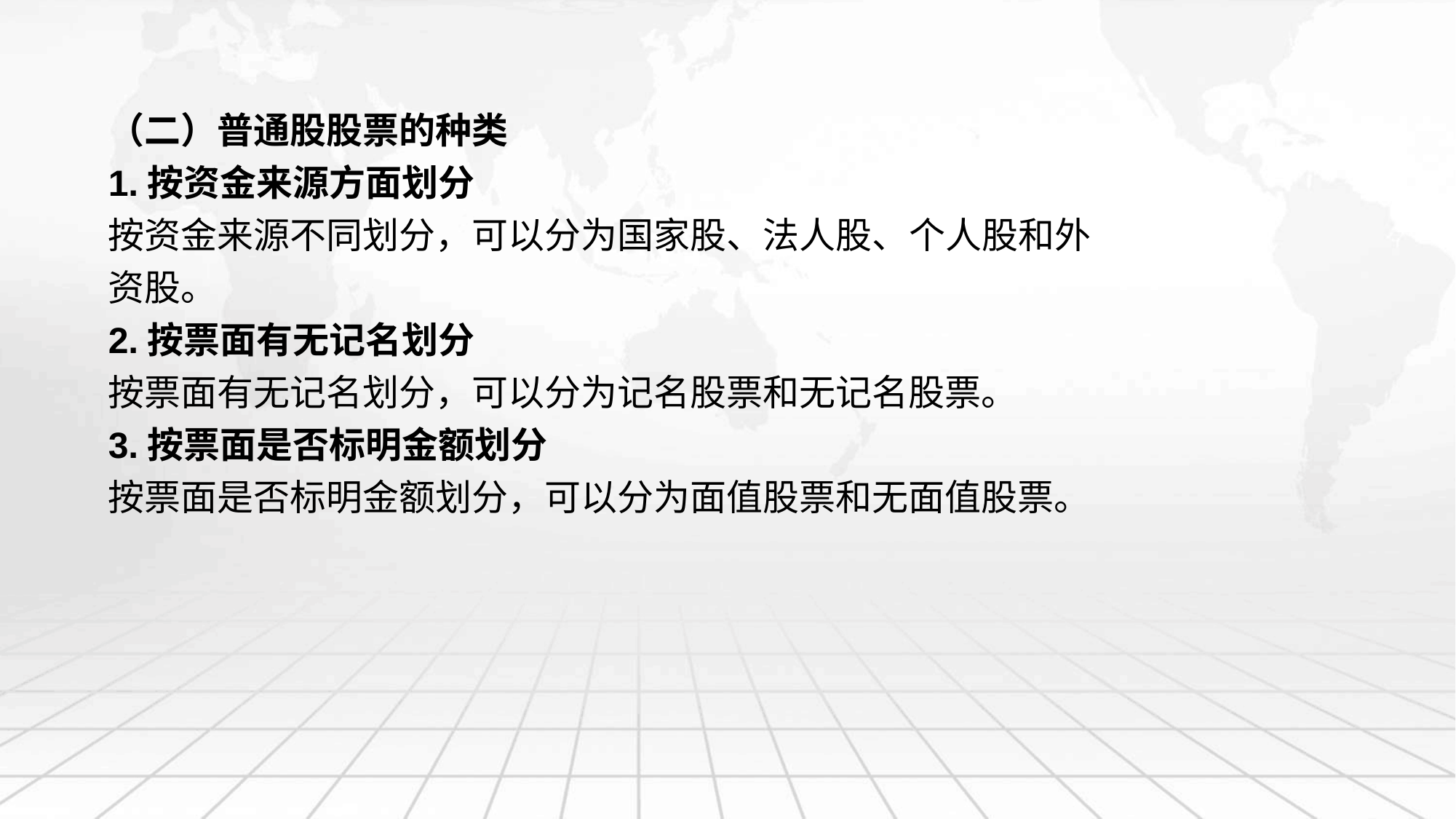

（二）普通股股票的种类
1.按资金来源方面划分
按资金来源不同划分，可以分为国家股、法人股、个人股和外资股。
2.按票面有无记名划分
按票面有无记名划分，可以分为记名股票和无记名股票。
3.按票面是否标明金额划分
按票面是否标明金额划分，可以分为面值股票和无面值股票。